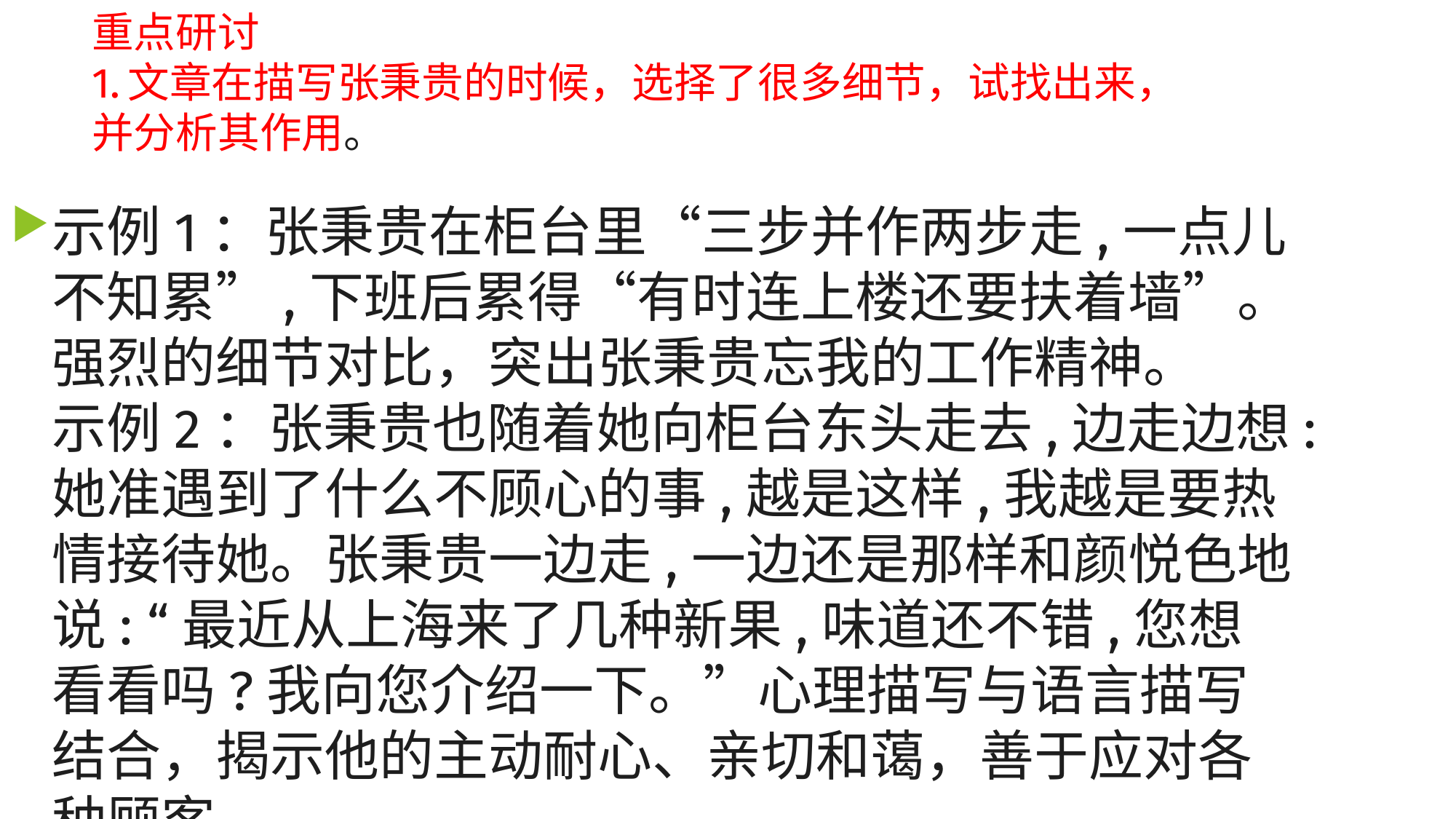

# 重点研讨 1.文章在描写张秉贵的时候，选择了很多细节，试找出来，并分析其作用。
示例1：张秉贵在柜台里“三步并作两步走,一点儿不知累”,下班后累得“有时连上楼还要扶着墙”。强烈的细节对比，突出张秉贵忘我的工作精神。
示例2：张秉贵也随着她向柜台东头走去,边走边想:她准遇到了什么不顾心的事,越是这样,我越是要热情接待她。张秉贵一边走,一边还是那样和颜悦色地说: “最近从上海来了几种新果,味道还不错,您想看看吗?我向您介绍一下。”心理描写与语言描写结合，揭示他的主动耐心、亲切和蔼，善于应对各种顾客。